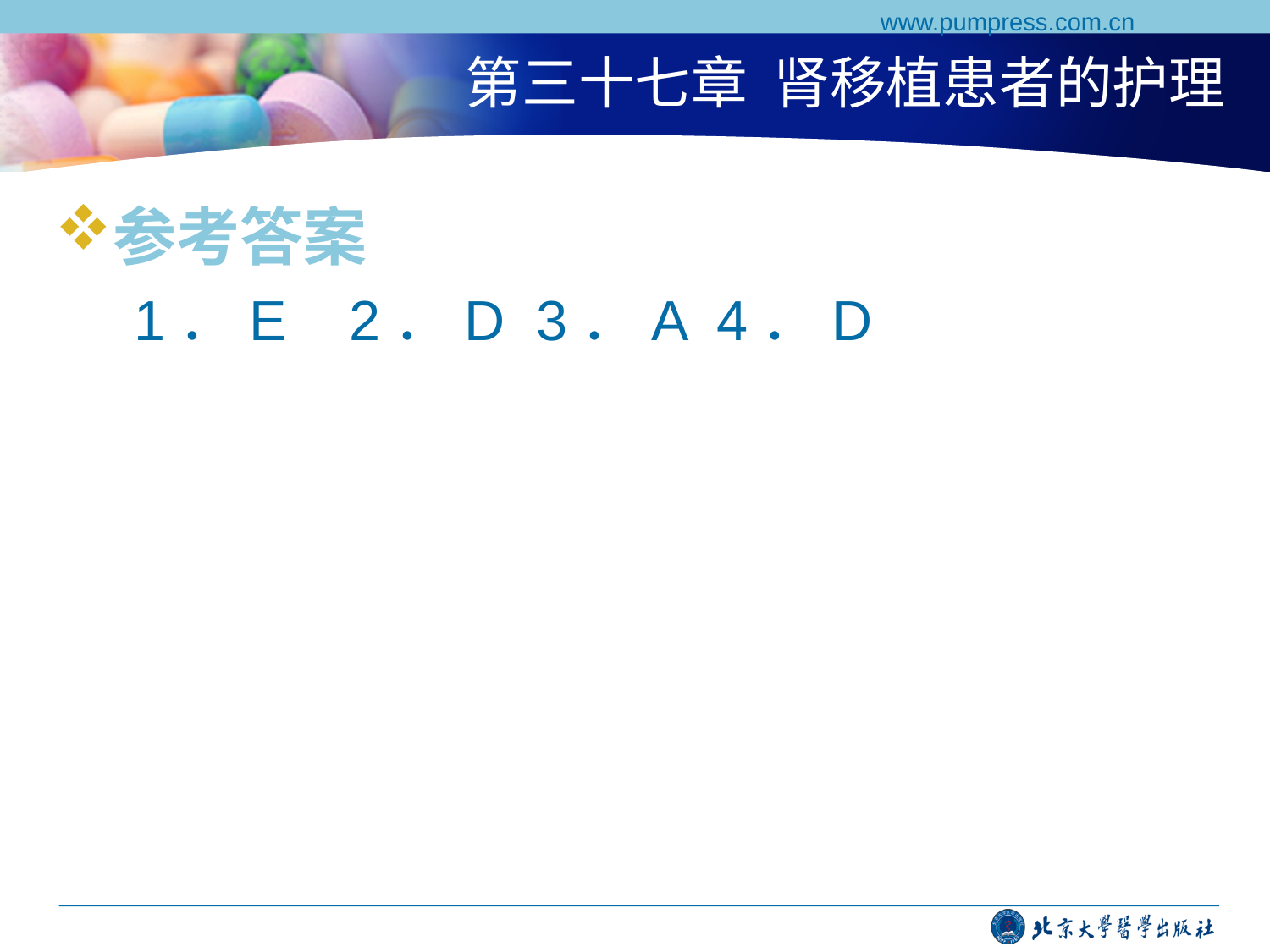

www.pumpress.com.cn
# 第三十七章  肾移植患者的护理
参考答案
 1．E    2．D  3．A  4．D